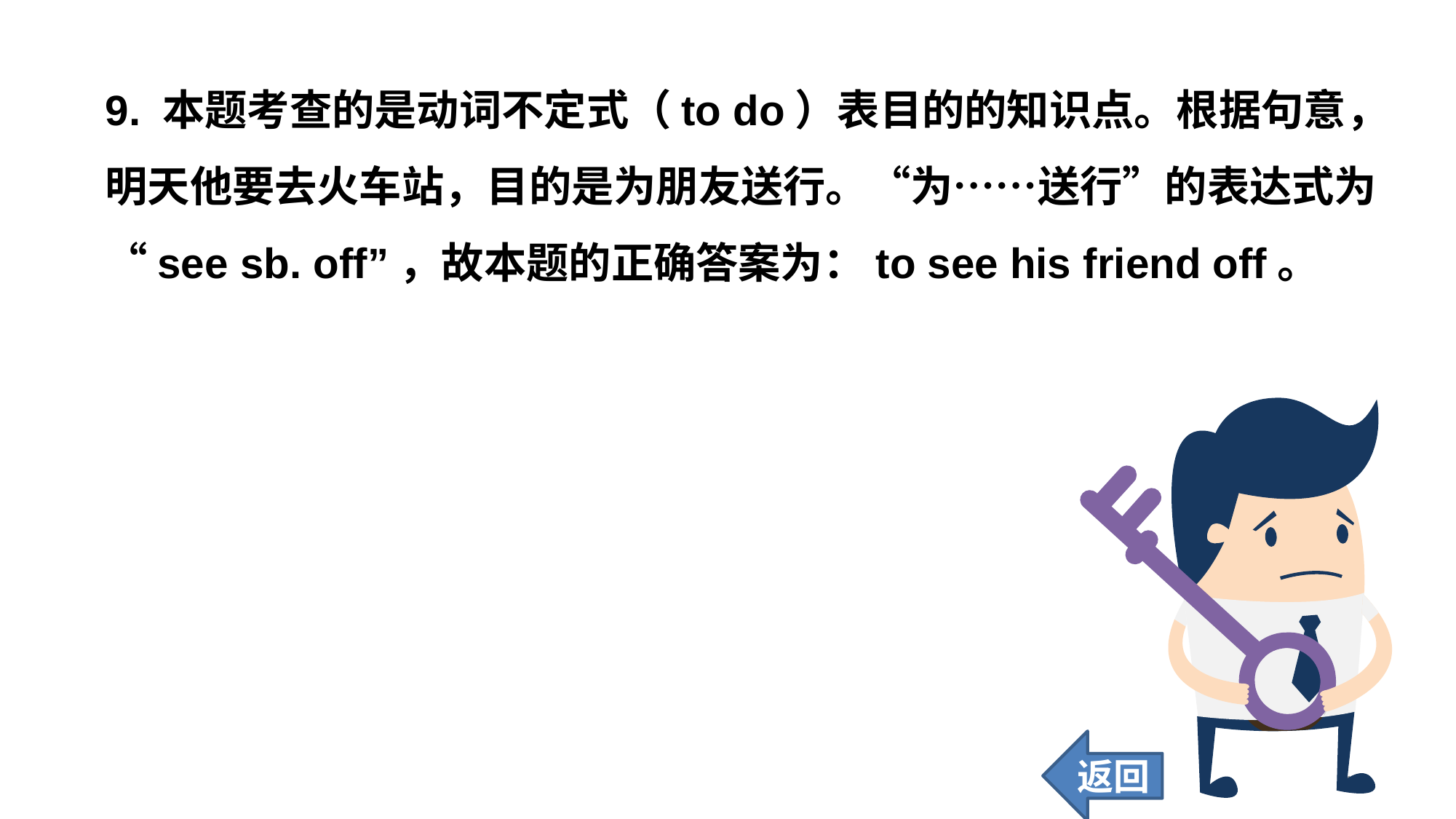

9. 本题考查的是动词不定式（to do）表目的的知识点。根据句意，明天他要去火车站，目的是为朋友送行。“为……送行”的表达式为“see sb. off”，故本题的正确答案为：to see his friend off。

返回
149